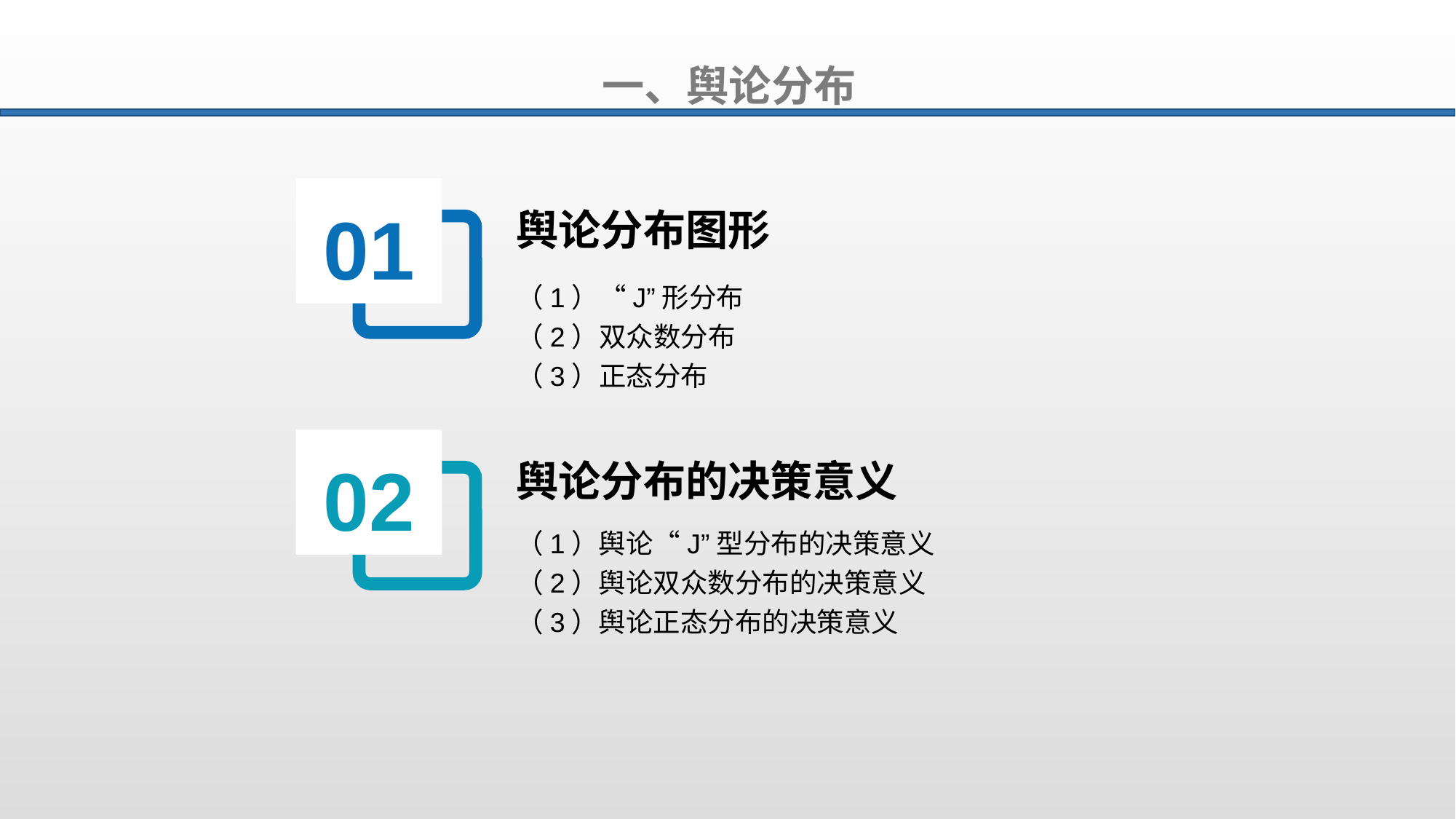

一、舆论分布

01
舆论分布图形

（1）“J”形分布
（2）双众数分布
（3）正态分布

02
舆论分布的决策意义

（1）舆论“J”型分布的决策意义
（2）舆论双众数分布的决策意义
（3）舆论正态分布的决策意义